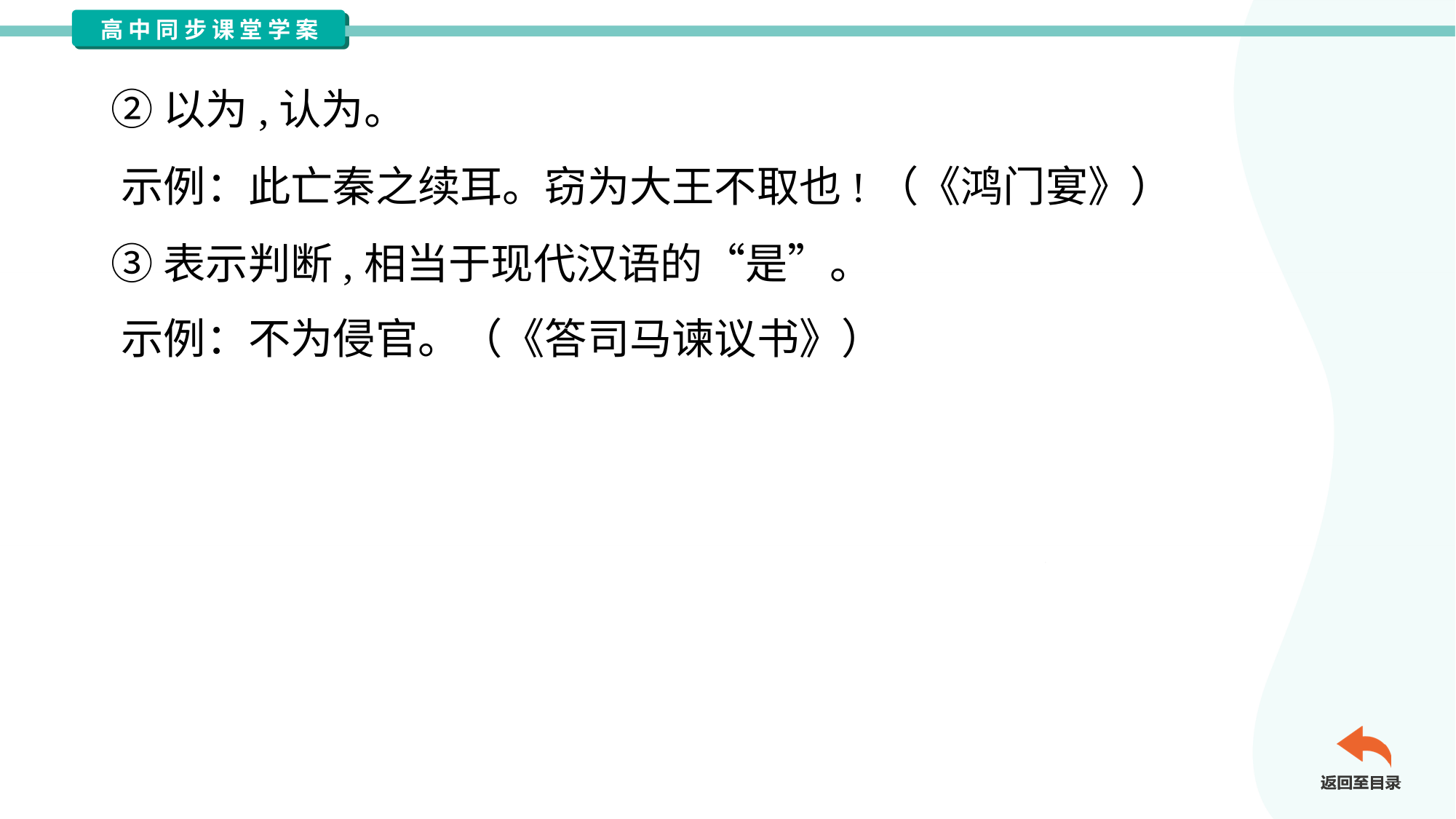

②以为,认为。
    示例：此亡秦之续耳。窃为大王不取也!（《鸿门宴》）
    ③表示判断,相当于现代汉语的“是”。
    示例：不为侵官。（《答司马谏议书》）